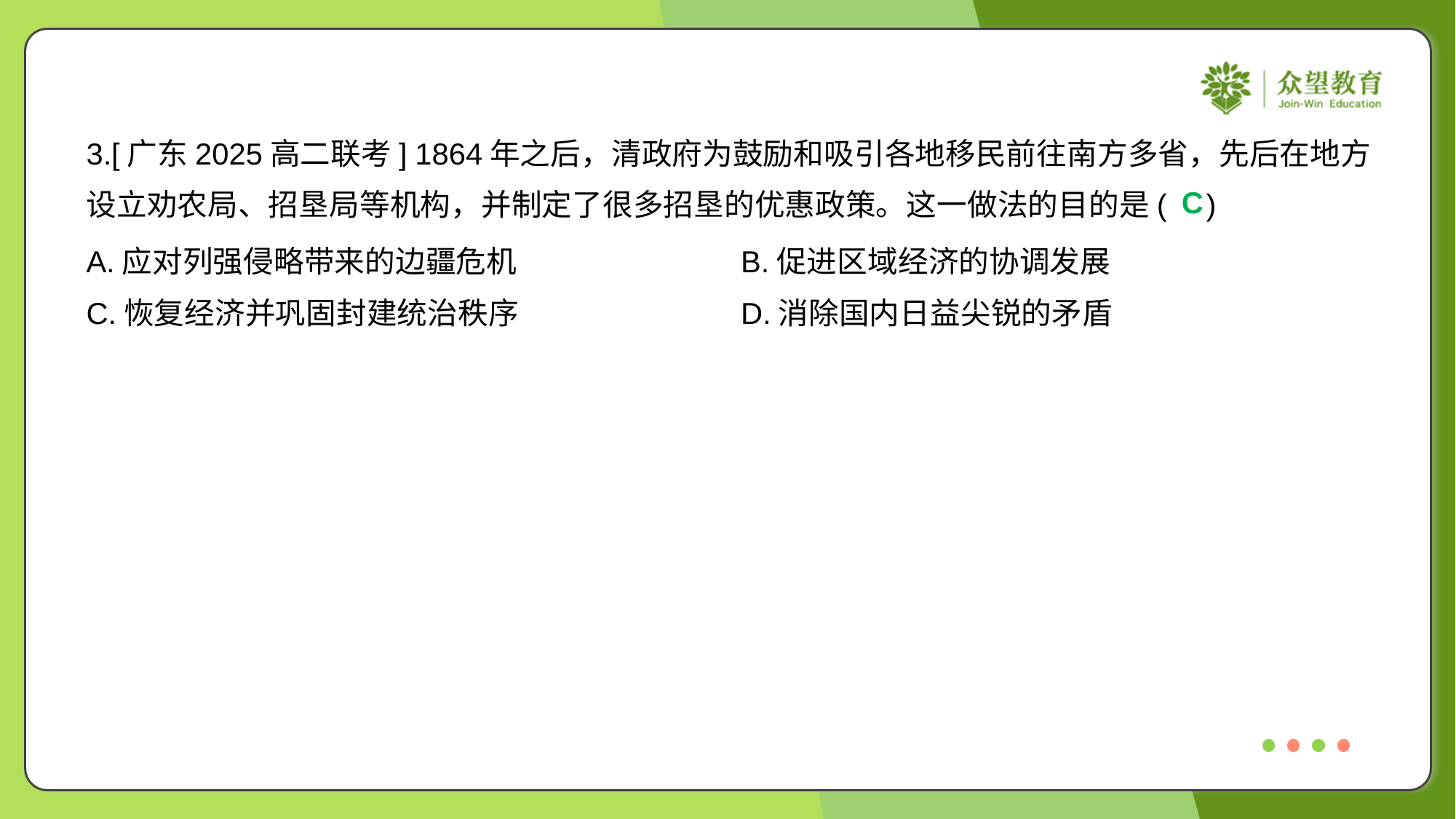

3.[广东2025高二联考] 1864年之后，清政府为鼓励和吸引各地移民前往南方多省，先后在地方
设立劝农局、招垦局等机构，并制定了很多招垦的优惠政策。这一做法的目的是(     )
C
A.应对列强侵略带来的边疆危机	B.促进区域经济的协调发展
C.恢复经济并巩固封建统治秩序	D.消除国内日益尖锐的矛盾